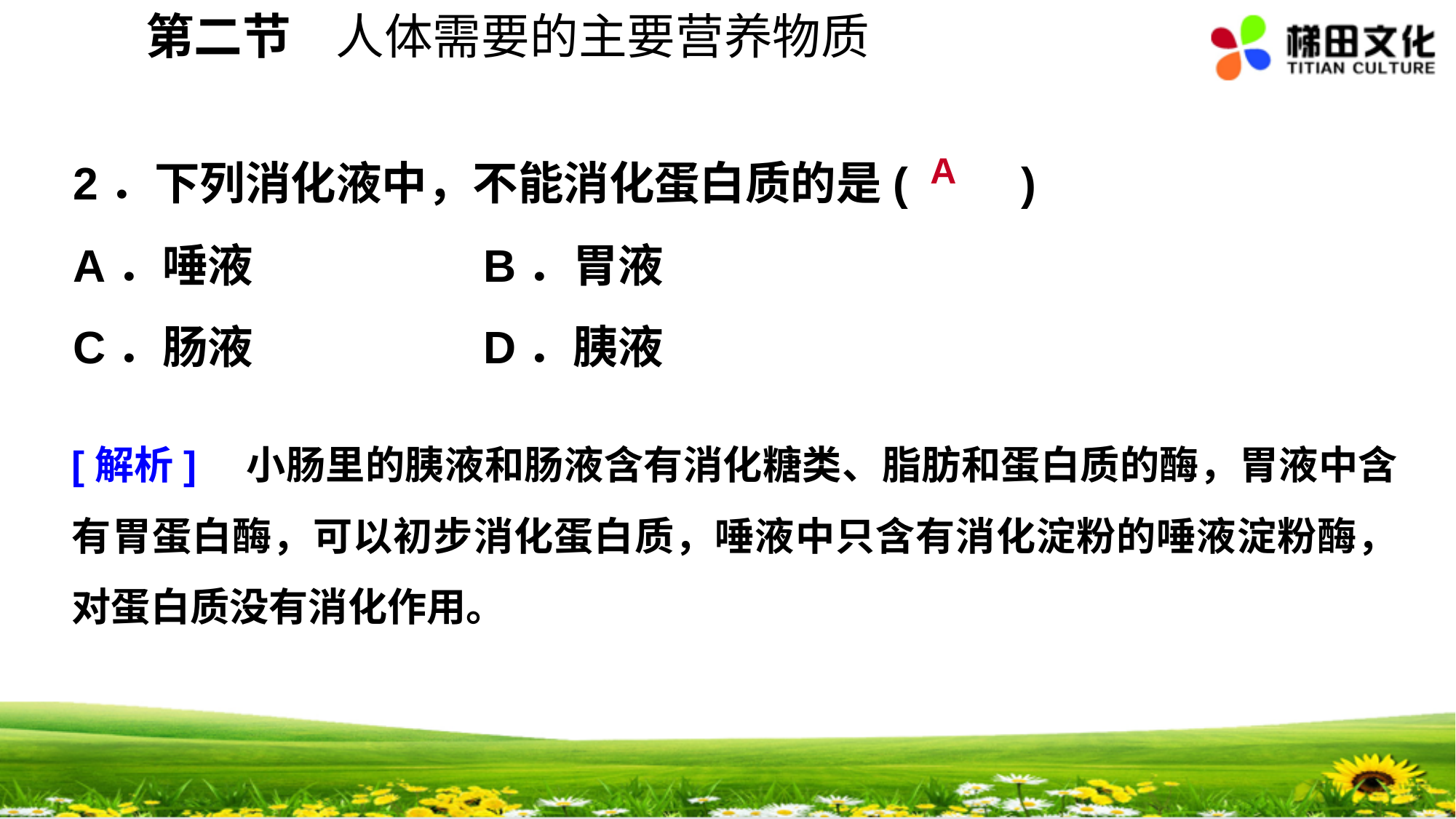

第二节    人体需要的主要营养物质
2．下列消化液中，不能消化蛋白质的是(　　)
A．唾液　　　        B．胃液
C．肠液　　　        D．胰液
A
[解析]　小肠里的胰液和肠液含有消化糖类、脂肪和蛋白质的酶，胃液中含有胃蛋白酶，可以初步消化蛋白质，唾液中只含有消化淀粉的唾液淀粉酶，对蛋白质没有消化作用。